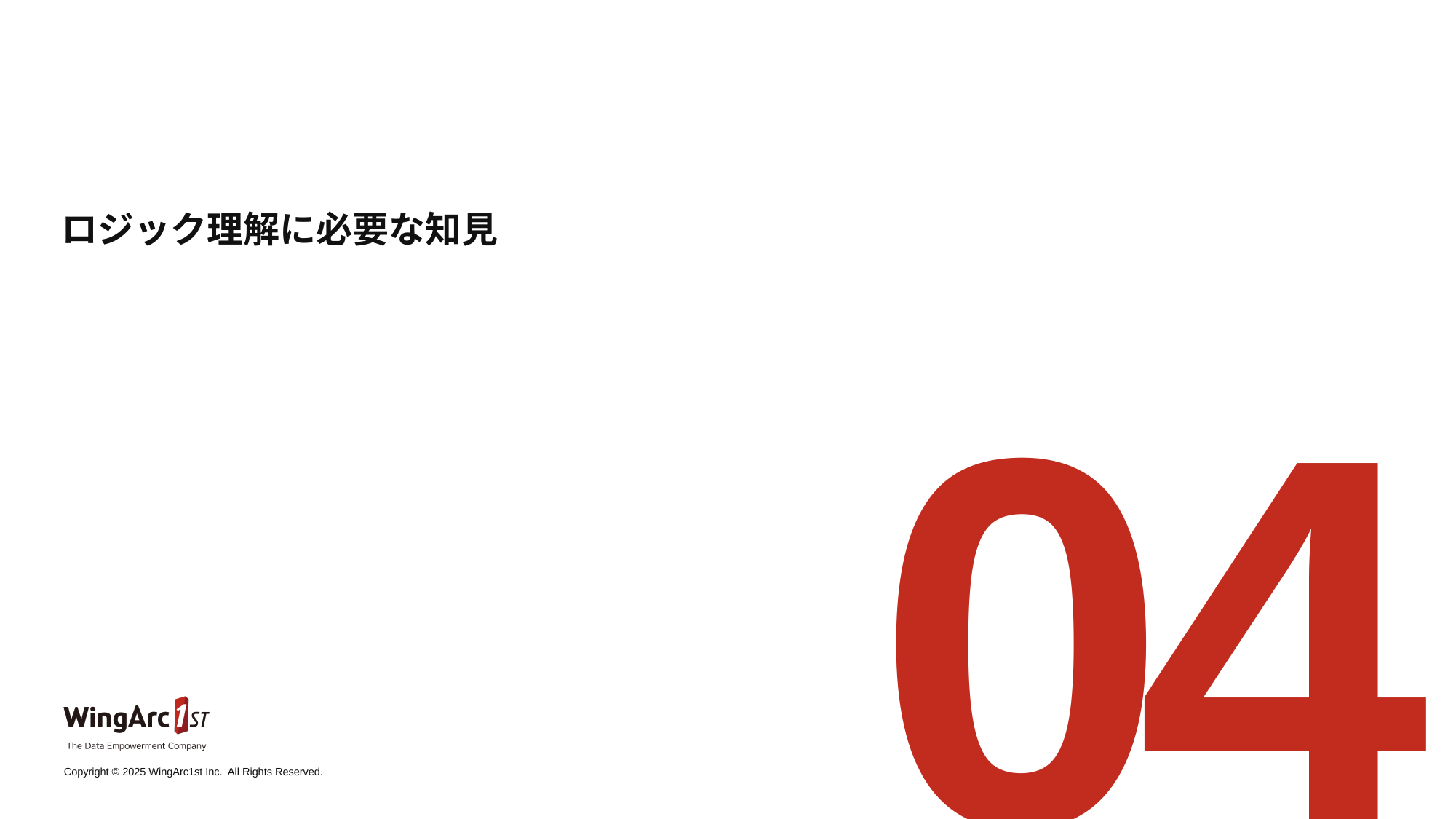

# ロジック理解に必要な知見
04
Copyright © 2025 WingArc1st Inc.  All Rights Reserved.